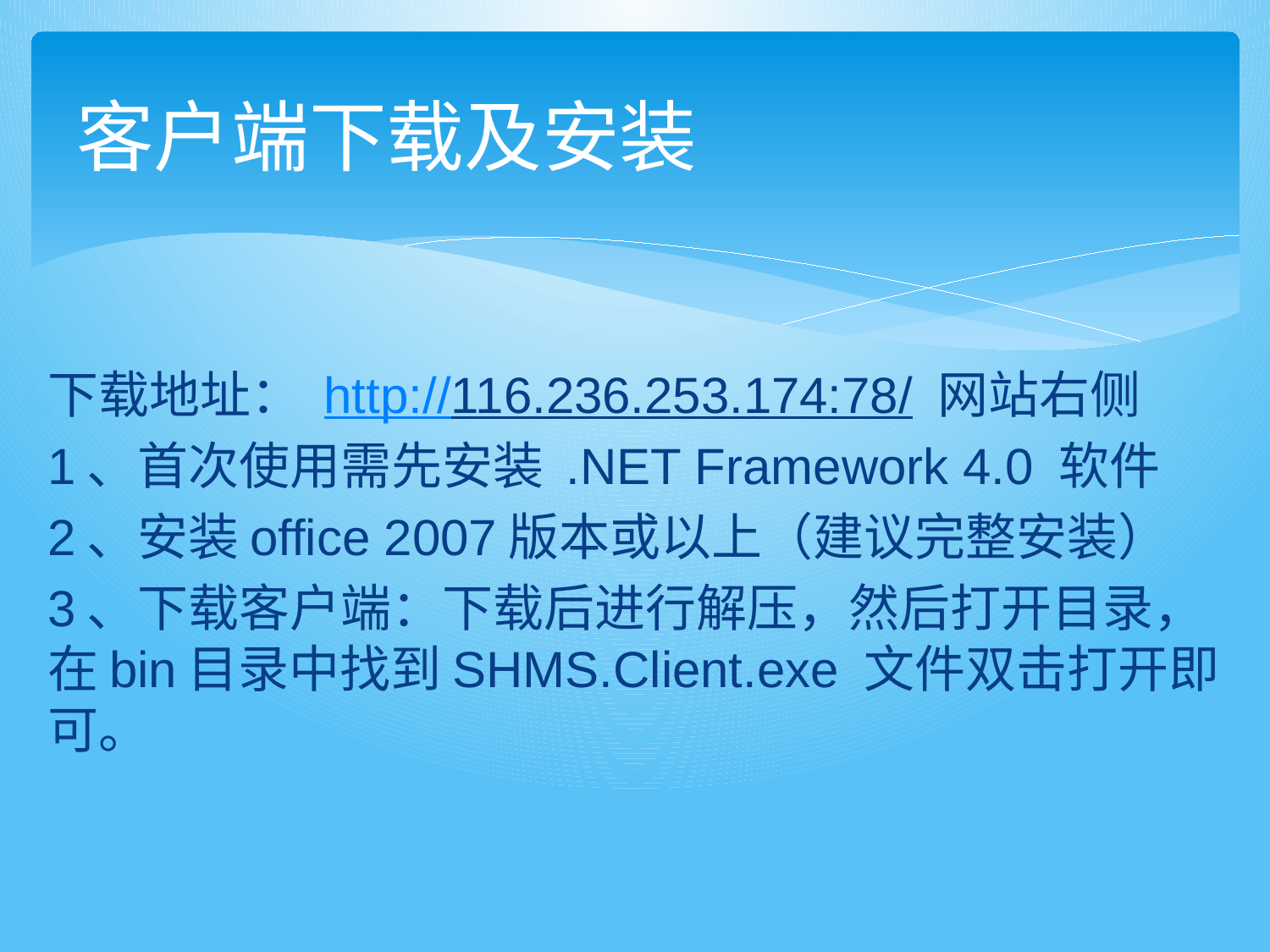

# 客户端下载及安装
下载地址： http://116.236.253.174:78/ 网站右侧
1、首次使用需先安装 .NET Framework 4.0 软件
2、安装office 2007版本或以上（建议完整安装）
3、下载客户端：下载后进行解压，然后打开目录，在bin目录中找到SHMS.Client.exe 文件双击打开即可。